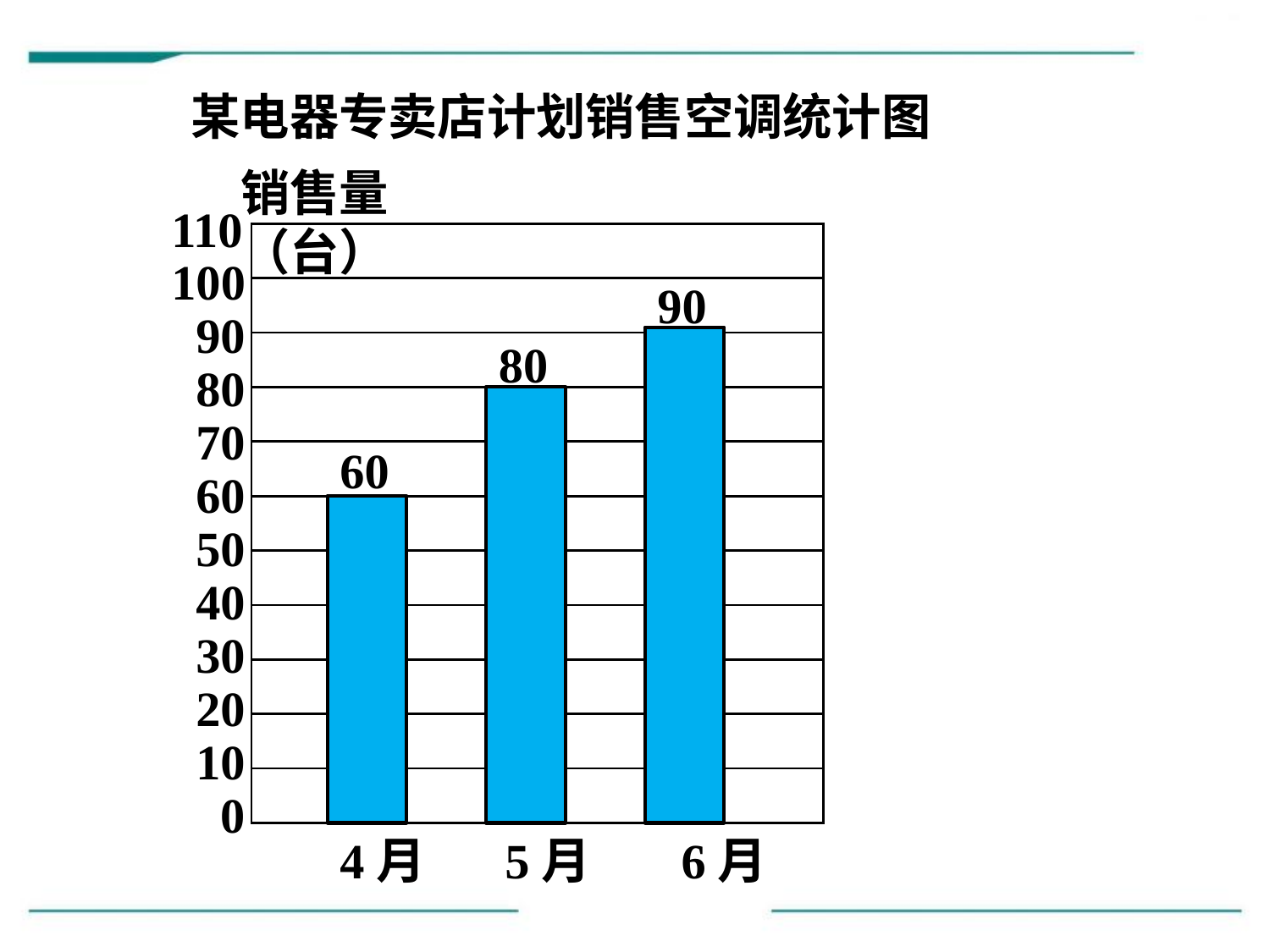

某电器专卖店计划销售空调统计图
销售量（台）
110
100
  90
  80
  70
  60
  50
  40
  30
  20
  10
    0
|  |
| --- |
|  |
|  |
|  |
|  |
|  |
|  |
|  |
|  |
|  |
|  |
90

80

60

4月      5月       6月